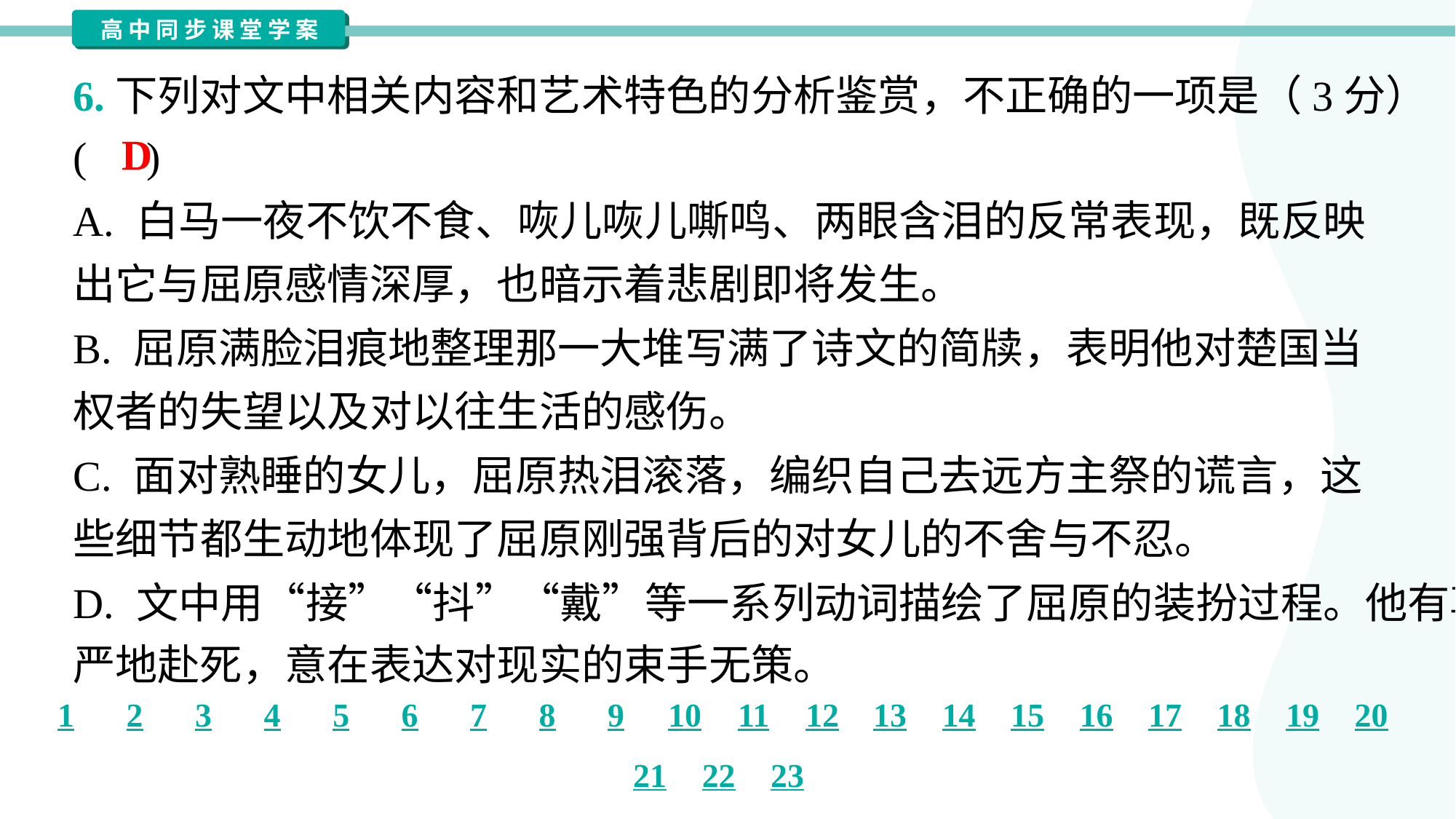

6.下列对文中相关内容和艺术特色的分析鉴赏，不正确的一项是（3分）
(     )
D
A. 白马一夜不饮不食、咴儿咴儿嘶鸣、两眼含泪的反常表现，既反映
出它与屈原感情深厚，也暗示着悲剧即将发生。
B. 屈原满脸泪痕地整理那一大堆写满了诗文的简牍，表明他对楚国当
权者的失望以及对以往生活的感伤。
C. 面对熟睡的女儿，屈原热泪滚落，编织自己去远方主祭的谎言，这
些细节都生动地体现了屈原刚强背后的对女儿的不舍与不忍。
D. 文中用“接”“抖”“戴”等一系列动词描绘了屈原的装扮过程。他有尊
严地赴死，意在表达对现实的束手无策。